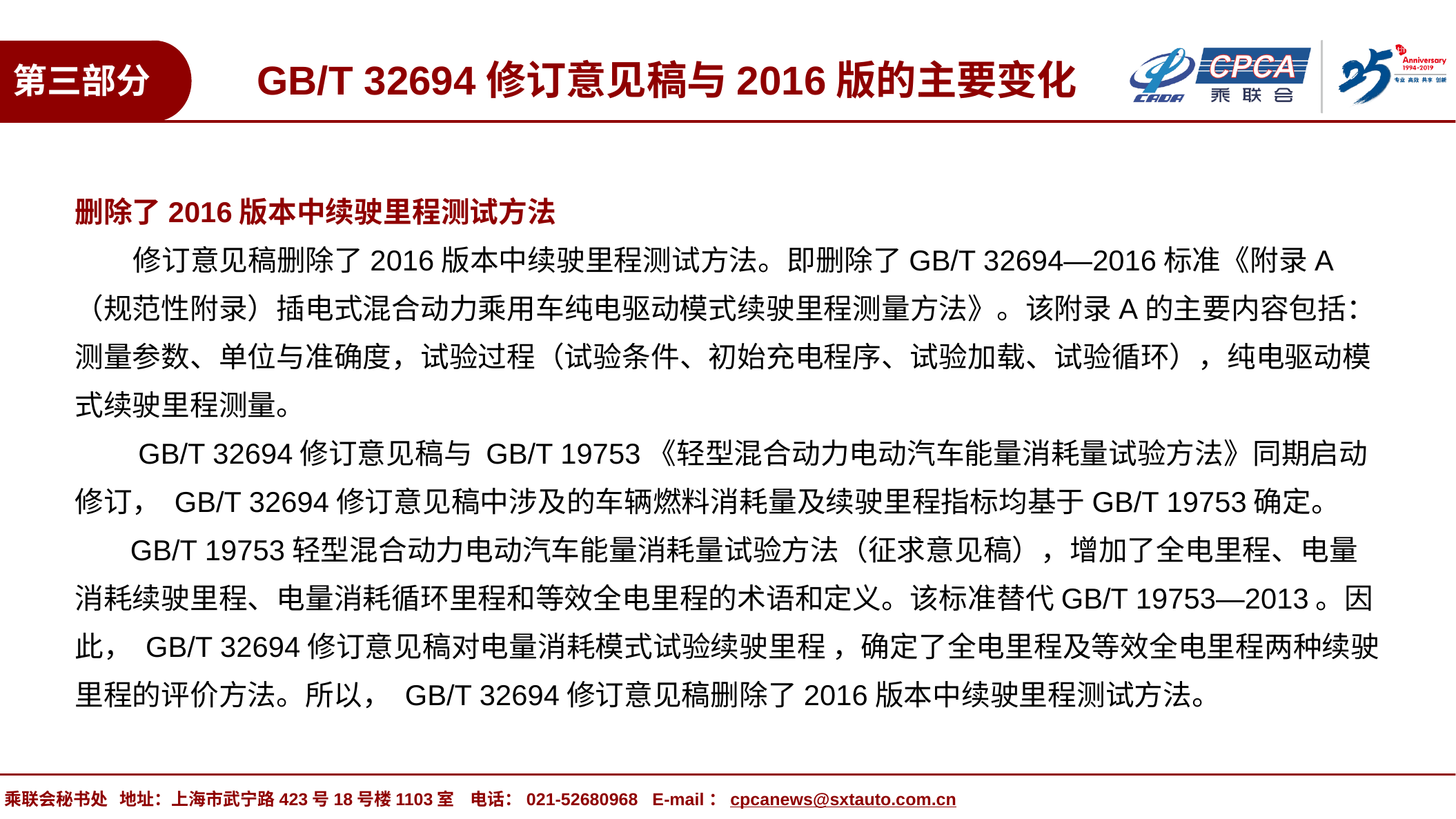

GB/T 32694修订意见稿与2016版的主要变化
第三部分
删除了2016版本中续驶里程测试方法
        修订意见稿删除了2016版本中续驶里程测试方法。即删除了GB/T 32694—2016标准《附录A（规范性附录）插电式混合动力乘用车纯电驱动模式续驶里程测量方法》。该附录A的主要内容包括：测量参数、单位与准确度，试验过程（试验条件、初始充电程序、试验加载、试验循环），纯电驱动模式续驶里程测量。
        GB/T 32694修订意见稿与 GB/T 19753《轻型混合动力电动汽车能量消耗量试验方法》同期启动修订， GB/T 32694修订意见稿中涉及的车辆燃料消耗量及续驶里程指标均基于GB/T 19753确定。
       GB/T 19753轻型混合动力电动汽车能量消耗量试验方法（征求意见稿），增加了全电里程、电量消耗续驶里程、电量消耗循环里程和等效全电里程的术语和定义。该标准替代GB/T 19753—2013。因此， GB/T 32694修订意见稿对电量消耗模式试验续驶里程 ，确定了全电里程及等效全电里程两种续驶里程的评价方法。所以， GB/T 32694修订意见稿删除了2016版本中续驶里程测试方法。